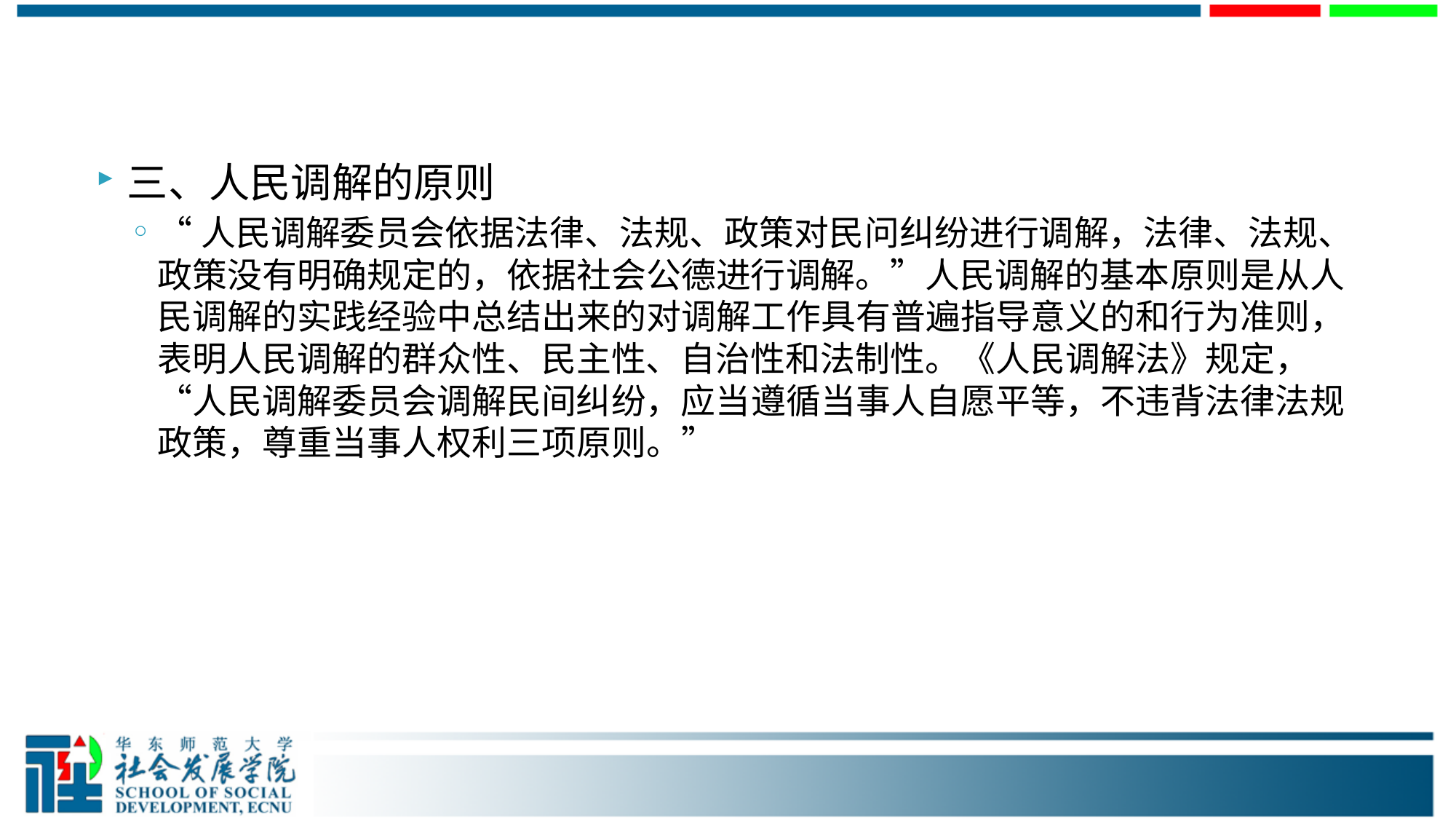

#
三、人民调解的原则
“人民调解委员会依据法律、法规、政策对民问纠纷进行调解，法律、法规、政策没有明确规定的，依据社会公德进行调解。”人民调解的基本原则是从人民调解的实践经验中总结出来的对调解工作具有普遍指导意义的和行为准则，表明人民调解的群众性、民主性、自治性和法制性。《人民调解法》规定，“人民调解委员会调解民间纠纷，应当遵循当事人自愿平等，不违背法律法规政策，尊重当事人权利三项原则。”